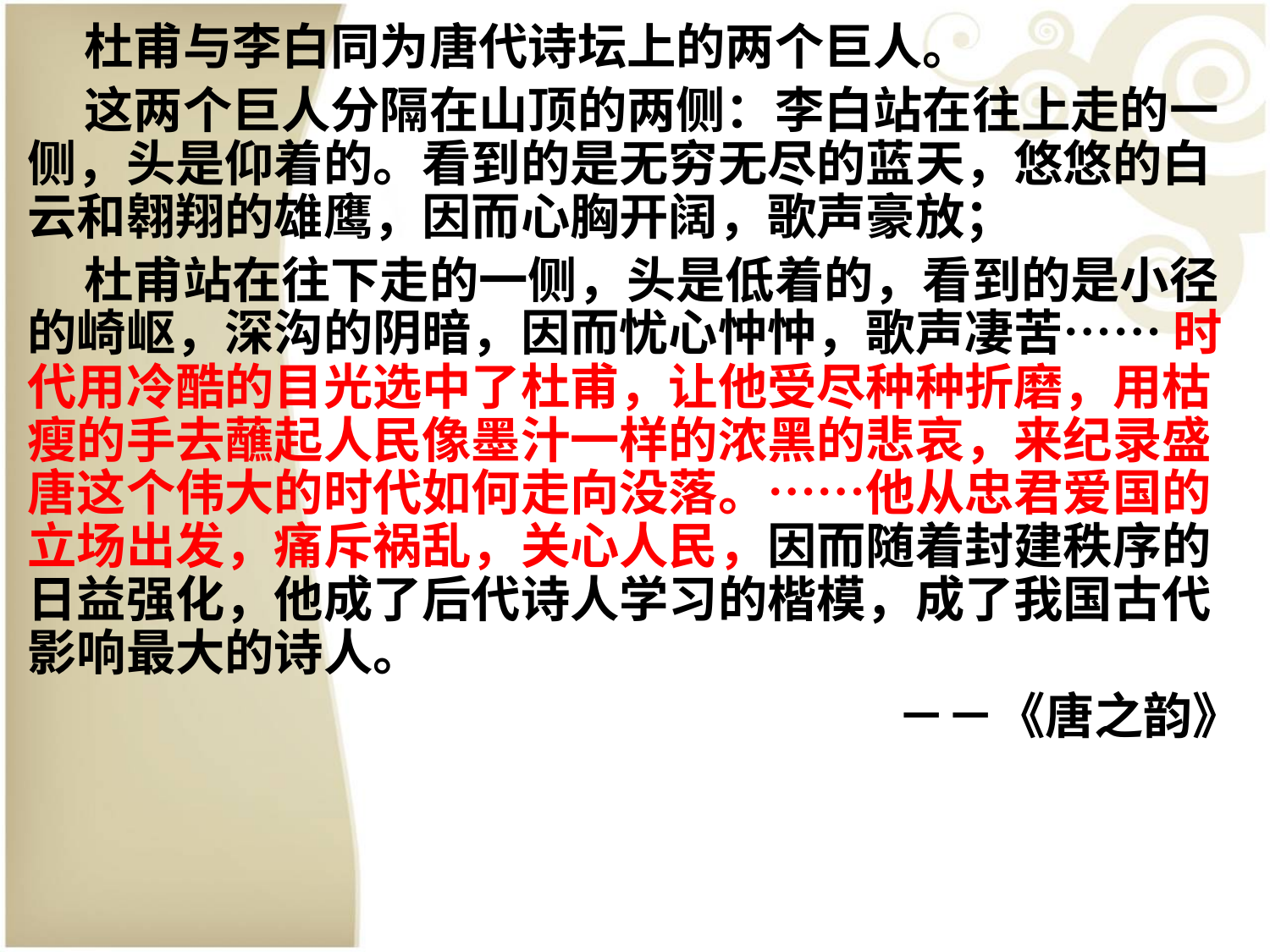

杜甫与李白同为唐代诗坛上的两个巨人。
    这两个巨人分隔在山顶的两侧：李白站在往上走的一侧，头是仰着的。看到的是无穷无尽的蓝天，悠悠的白云和翱翔的雄鹰，因而心胸开阔，歌声豪放；
    杜甫站在往下走的一侧，头是低着的，看到的是小径的崎岖，深沟的阴暗，因而忧心忡忡，歌声凄苦…… 时代用冷酷的目光选中了杜甫，让他受尽种种折磨，用枯瘦的手去蘸起人民像墨汁一样的浓黑的悲哀，来纪录盛唐这个伟大的时代如何走向没落。……他从忠君爱国的立场出发，痛斥祸乱，关心人民，因而随着封建秩序的日益强化，他成了后代诗人学习的楷模，成了我国古代影响最大的诗人。
－－《唐之韵》